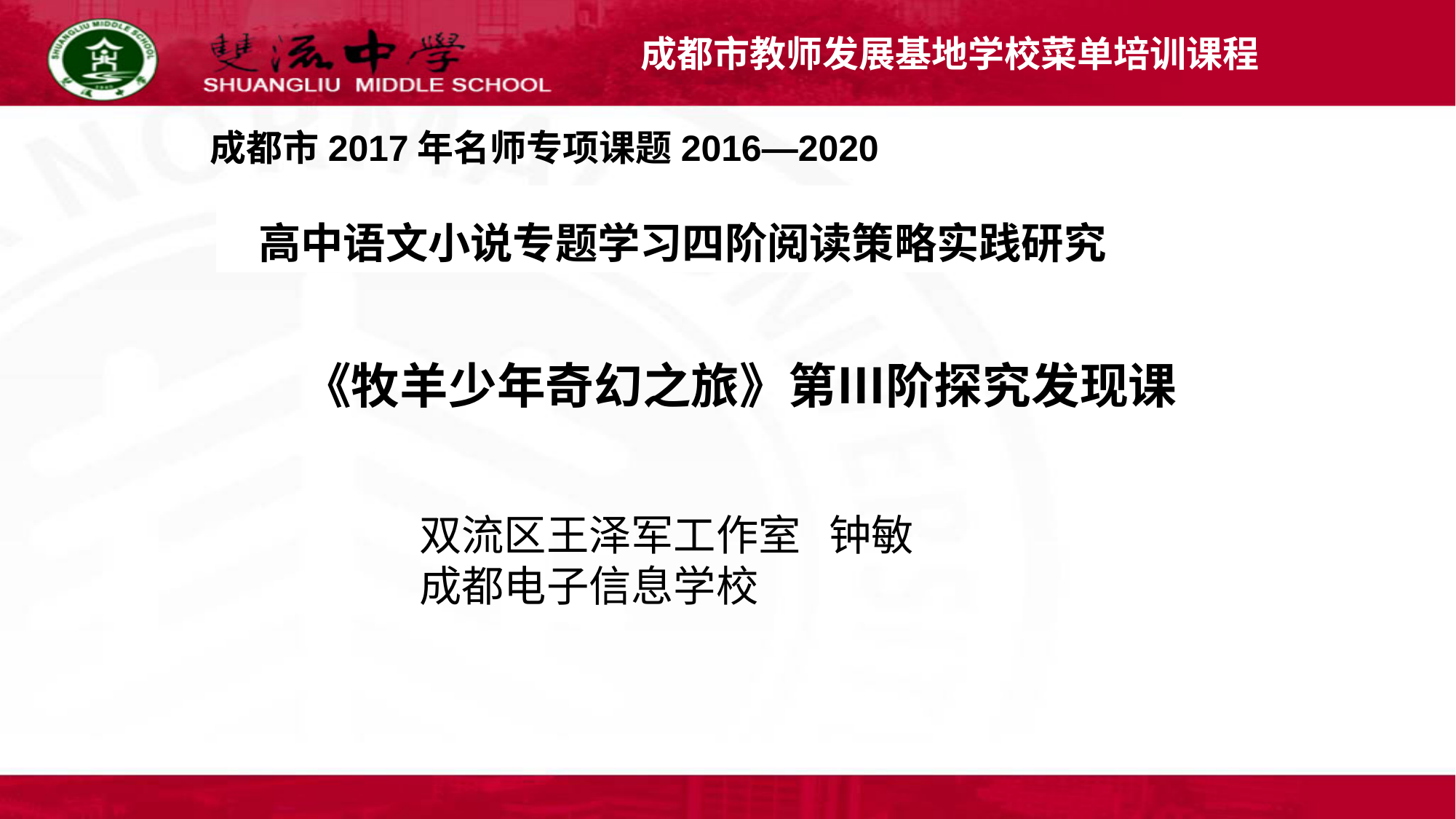

成都市教师发展基地学校菜单培训课程
成都市2017年名师专项课题2016—2020
高中语文小说专题学习四阶阅读策略实践研究
《牧羊少年奇幻之旅》第Ⅲ阶探究发现课
双流区王泽军工作室   钟敏
成都电子信息学校